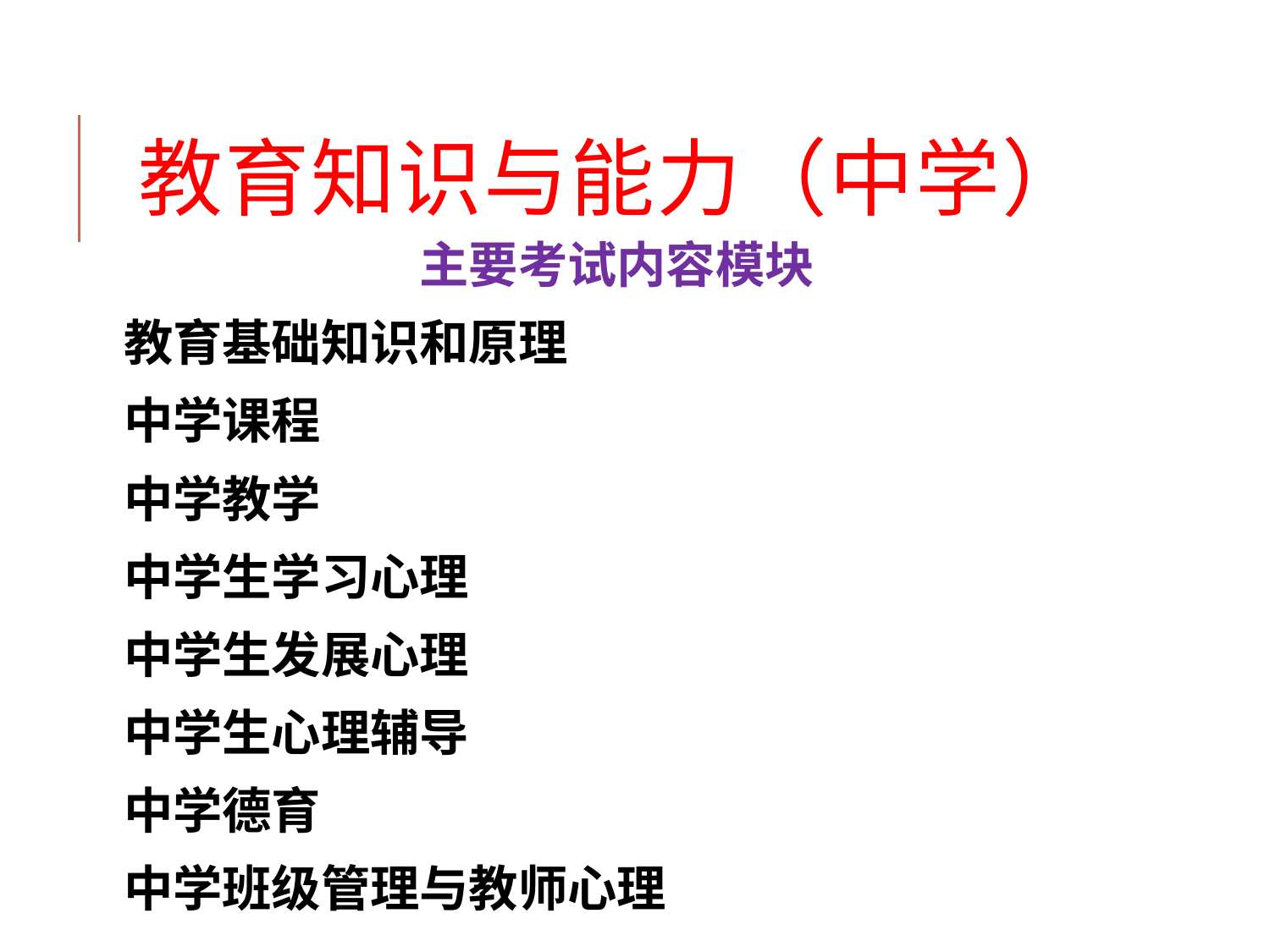

教育知识与能力（中学）
主要考试内容模块
教育基础知识和原理
中学课程
中学教学
中学生学习心理
中学生发展心理
中学生心理辅导
中学德育
中学班级管理与教师心理